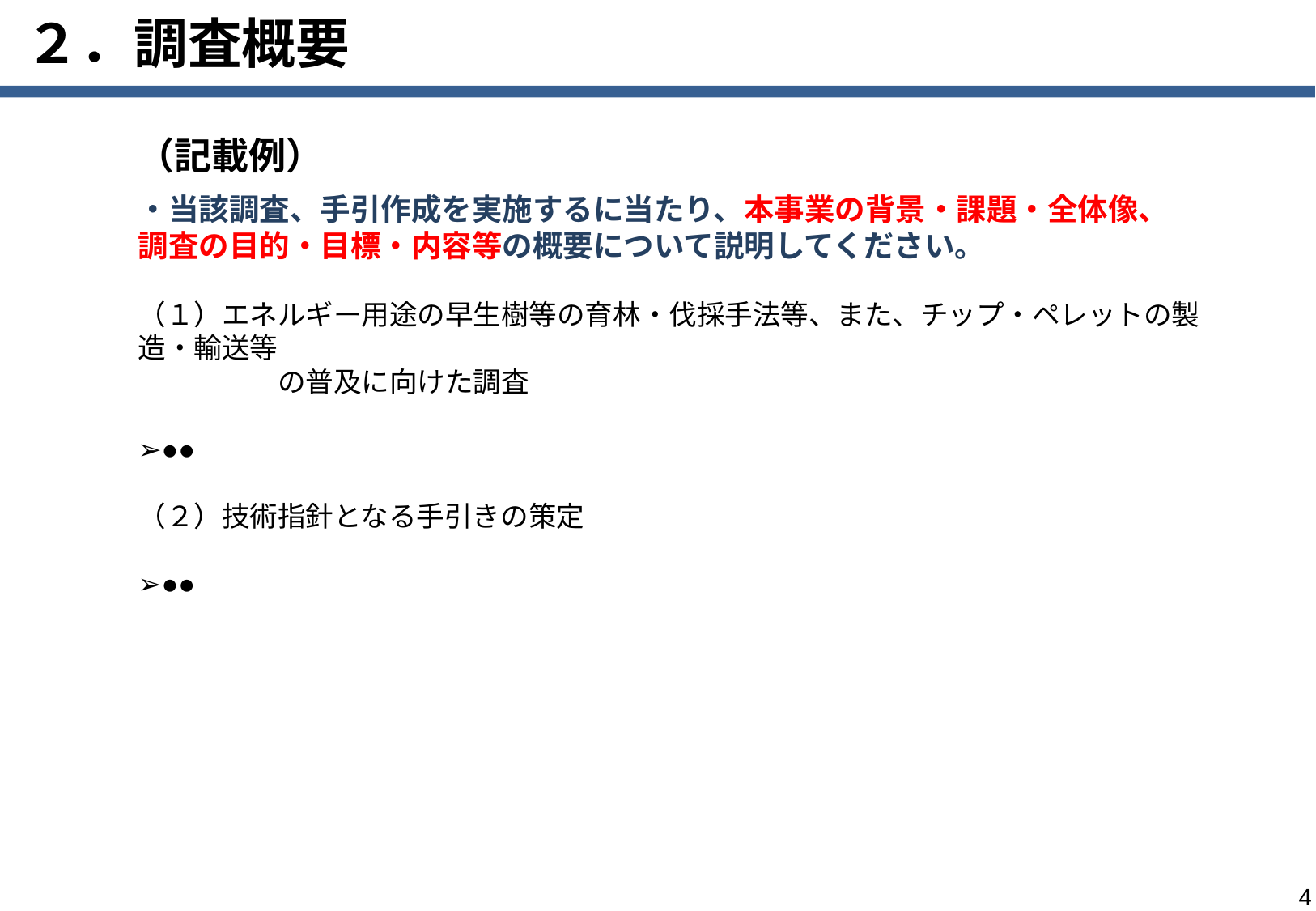

# ２．調査概要
（記載例）
・当該調査、手引作成を実施するに当たり、本事業の背景・課題・全体像、
調査の目的・目標・内容等の概要について説明してください。

（１）エネルギー用途の早生樹等の育林・伐採手法等、また、チップ・ペレットの製造・輸送等
　　　　　の普及に向けた調査

➢●●

（２）技術指針となる手引きの策定

➢●●

4